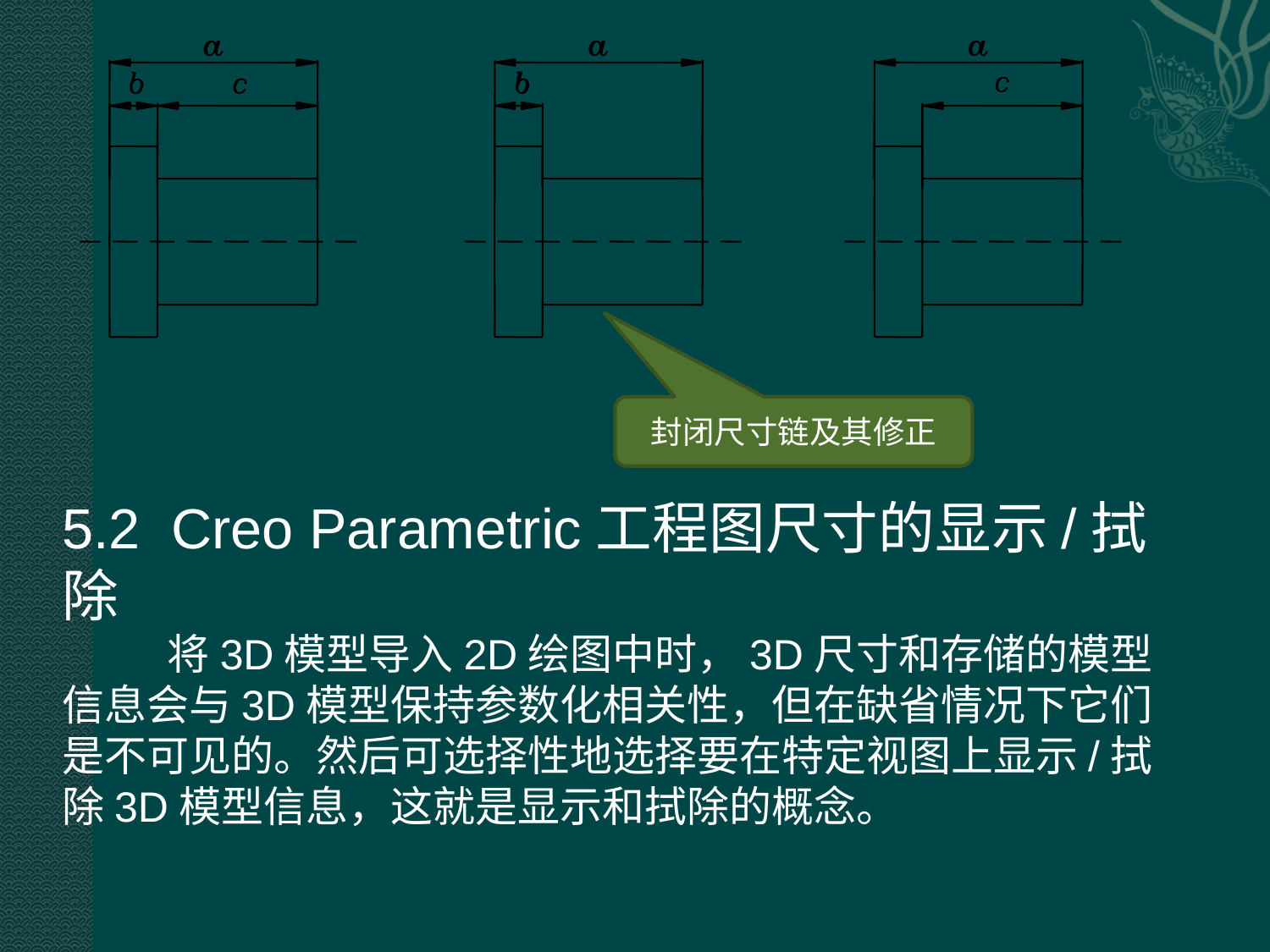

封闭尺寸链及其修正
5.2  Creo Parametric工程图尺寸的显示/拭除
          将3D模型导入2D绘图中时，3D尺寸和存储的模型信息会与3D模型保持参数化相关性，但在缺省情况下它们是不可见的。然后可选择性地选择要在特定视图上显示/拭除3D模型信息，这就是显示和拭除的概念。